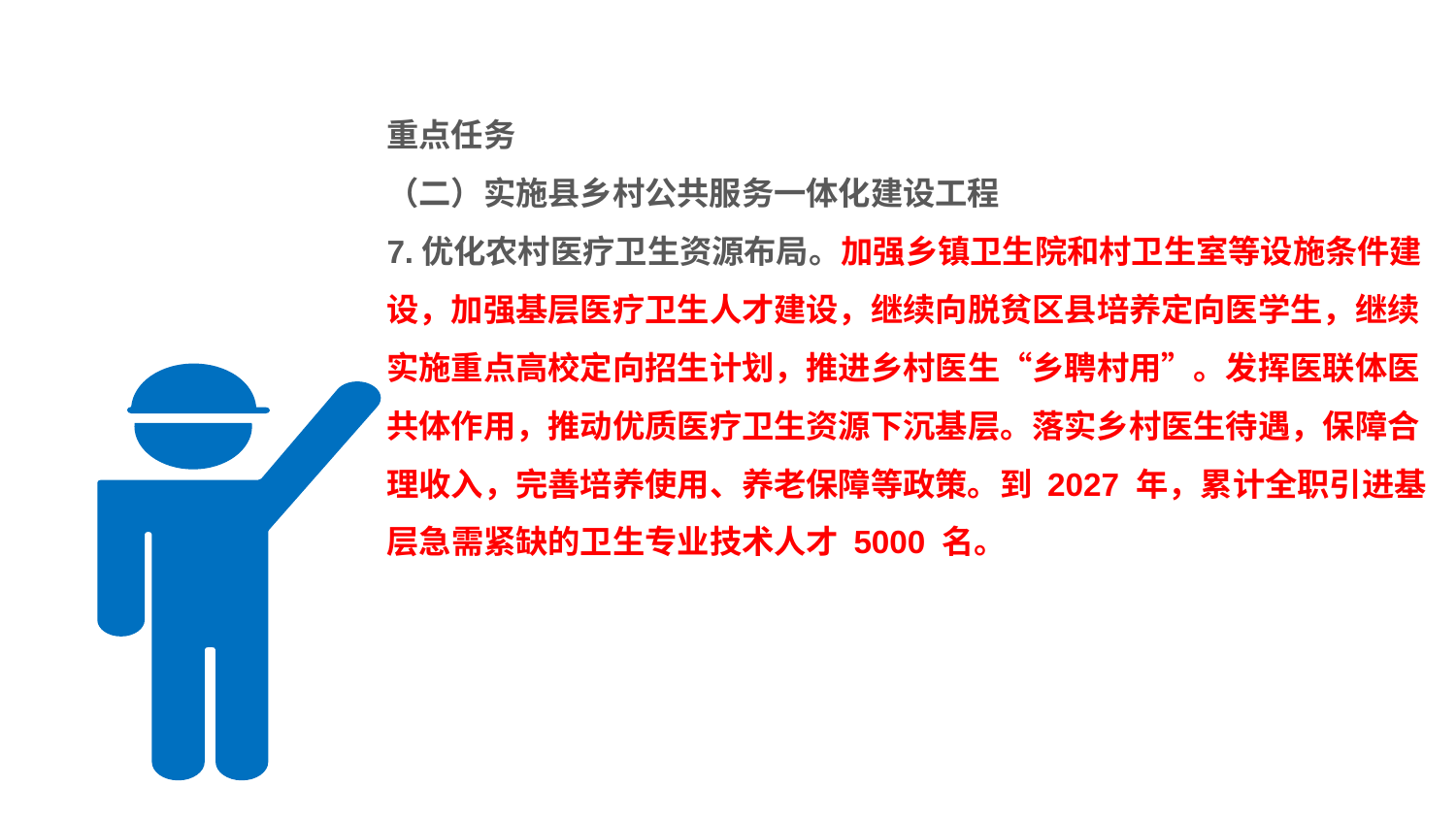

#
重点任务
（二）实施县乡村公共服务一体化建设工程
7.优化农村医疗卫生资源布局。加强乡镇卫生院和村卫生室等设施条件建设，加强基层医疗卫生人才建设，继续向脱贫区县培养定向医学生，继续实施重点高校定向招生计划，推进乡村医生“乡聘村用”。发挥医联体医共体作用，推动优质医疗卫生资源下沉基层。落实乡村医生待遇，保障合理收入，完善培养使用、养老保障等政策。到 2027 年，累计全职引进基层急需紧缺的卫生专业技术人才 5000 名。